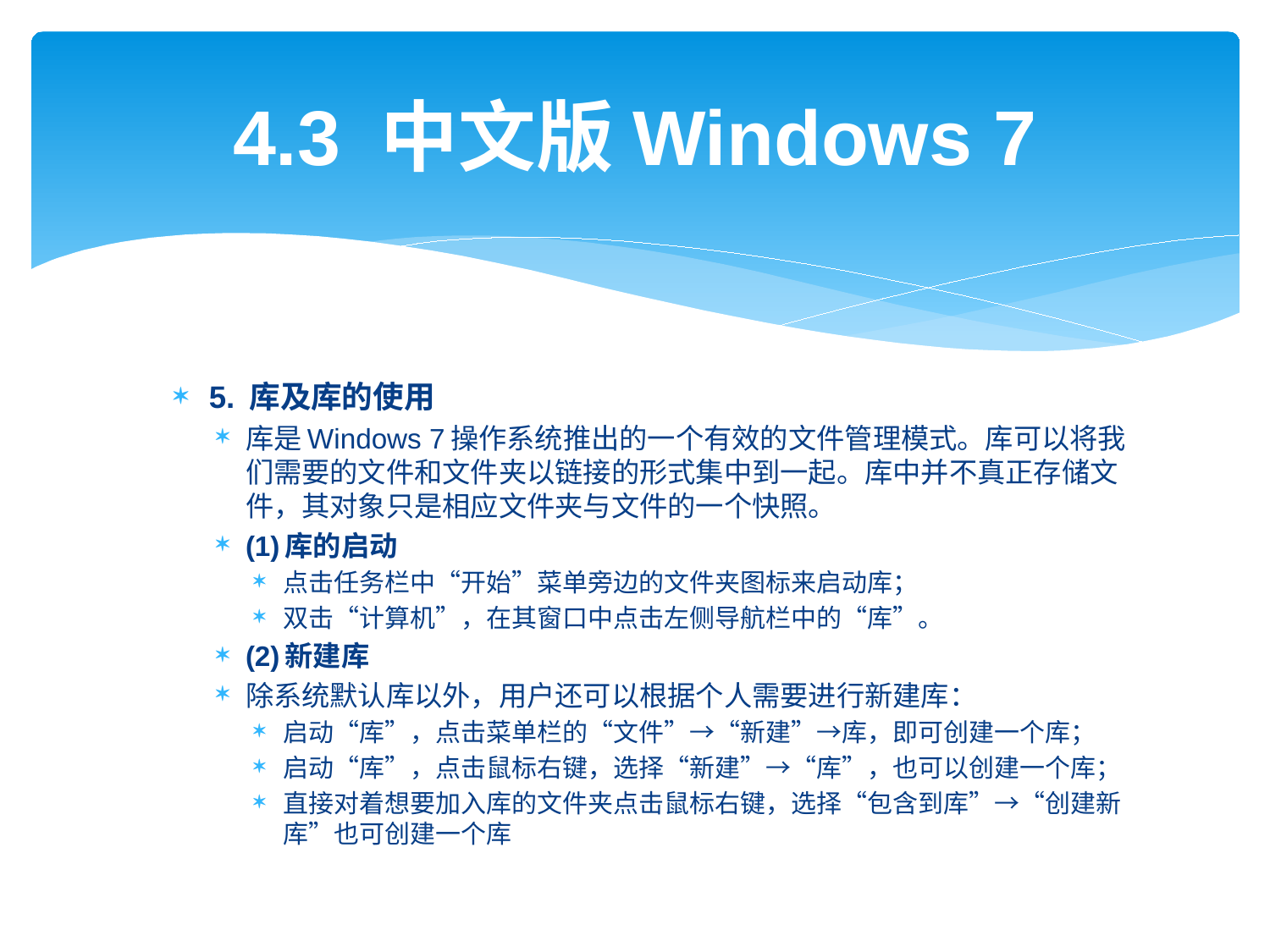

# 4.3 中文版Windows 7
5. 库及库的使用
库是Windows 7操作系统推出的一个有效的文件管理模式。库可以将我们需要的文件和文件夹以链接的形式集中到一起。库中并不真正存储文件，其对象只是相应文件夹与文件的一个快照。
(1)库的启动
点击任务栏中“开始”菜单旁边的文件夹图标来启动库；
双击“计算机”，在其窗口中点击左侧导航栏中的“库”。
(2)新建库
除系统默认库以外，用户还可以根据个人需要进行新建库：
启动“库”，点击菜单栏的“文件”→“新建”→库，即可创建一个库；
启动“库”，点击鼠标右键，选择“新建”→“库”，也可以创建一个库；
直接对着想要加入库的文件夹点击鼠标右键，选择“包含到库”→“创建新库”也可创建一个库